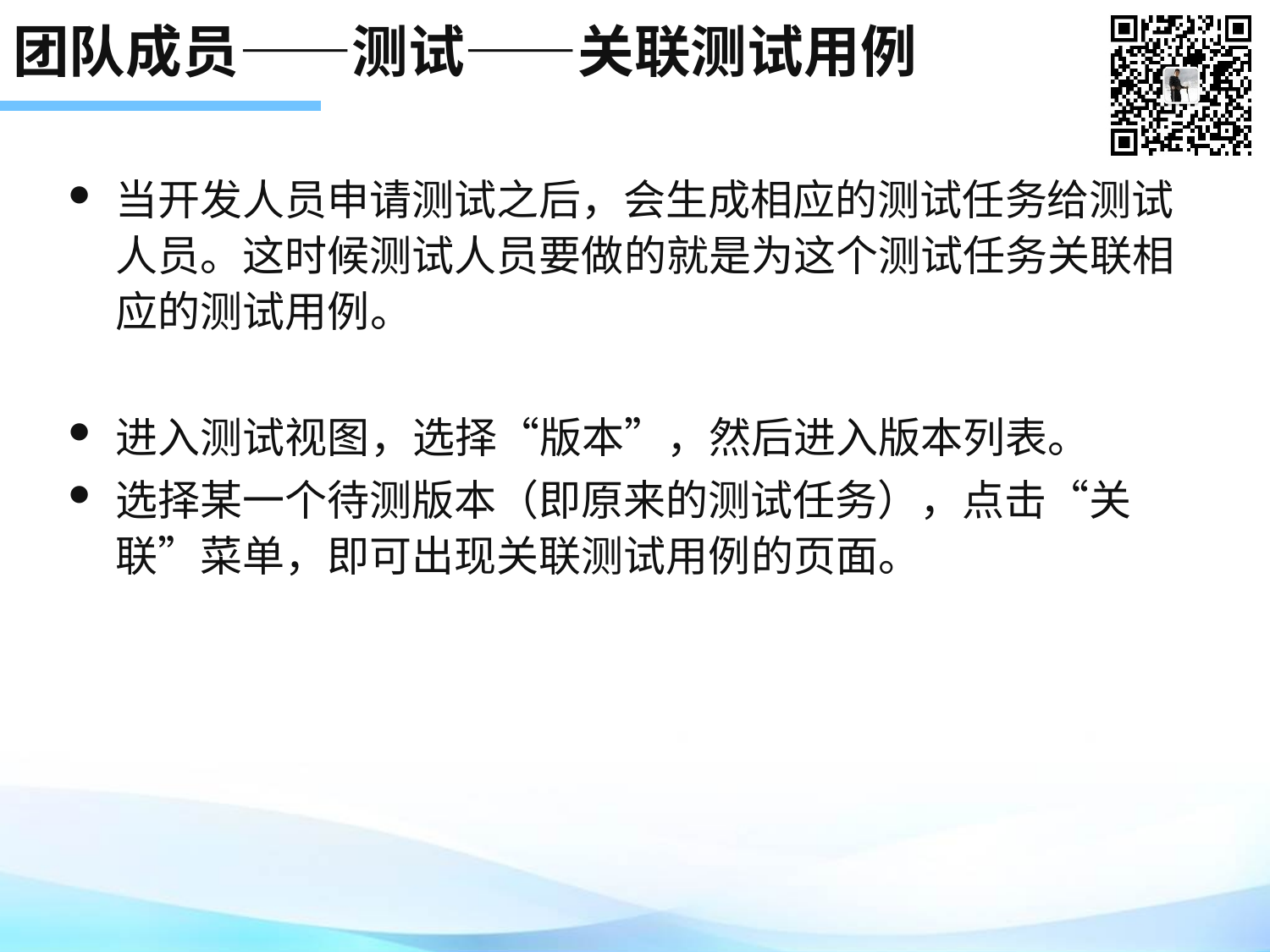

# 团队成员——测试——关联测试用例
当开发人员申请测试之后，会生成相应的测试任务给测试人员。这时候测试人员要做的就是为这个测试任务关联相应的测试用例。

进入测试视图，选择“版本”，然后进入版本列表。
选择某一个待测版本（即原来的测试任务），点击“关联”菜单，即可出现关联测试用例的页面。